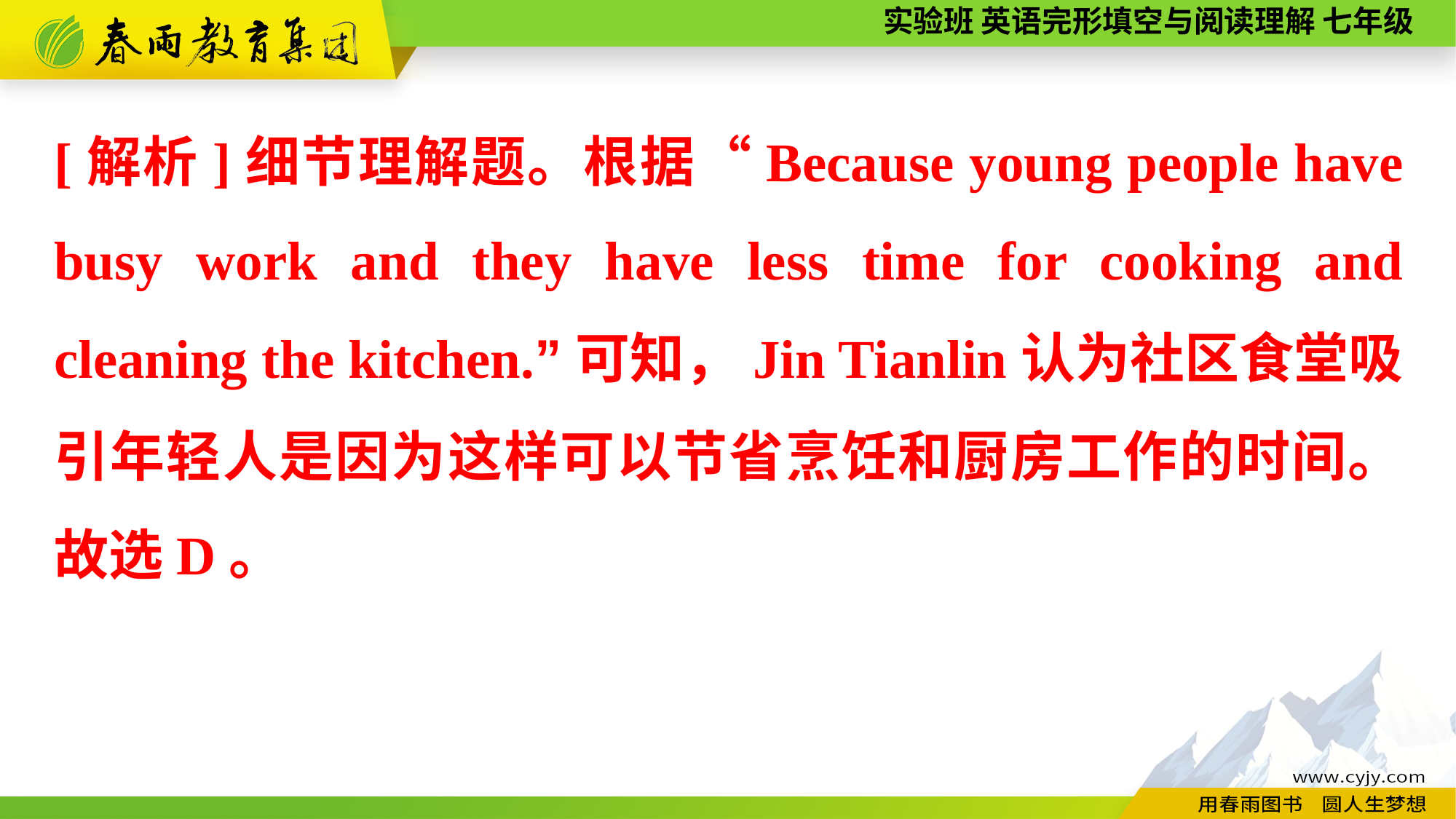

[解析]细节理解题。根据“Because young people have busy work and they have less time for cooking and cleaning the kitchen.”可知，Jin Tianlin认为社区食堂吸引年轻人是因为这样可以节省烹饪和厨房工作的时间。故选D。